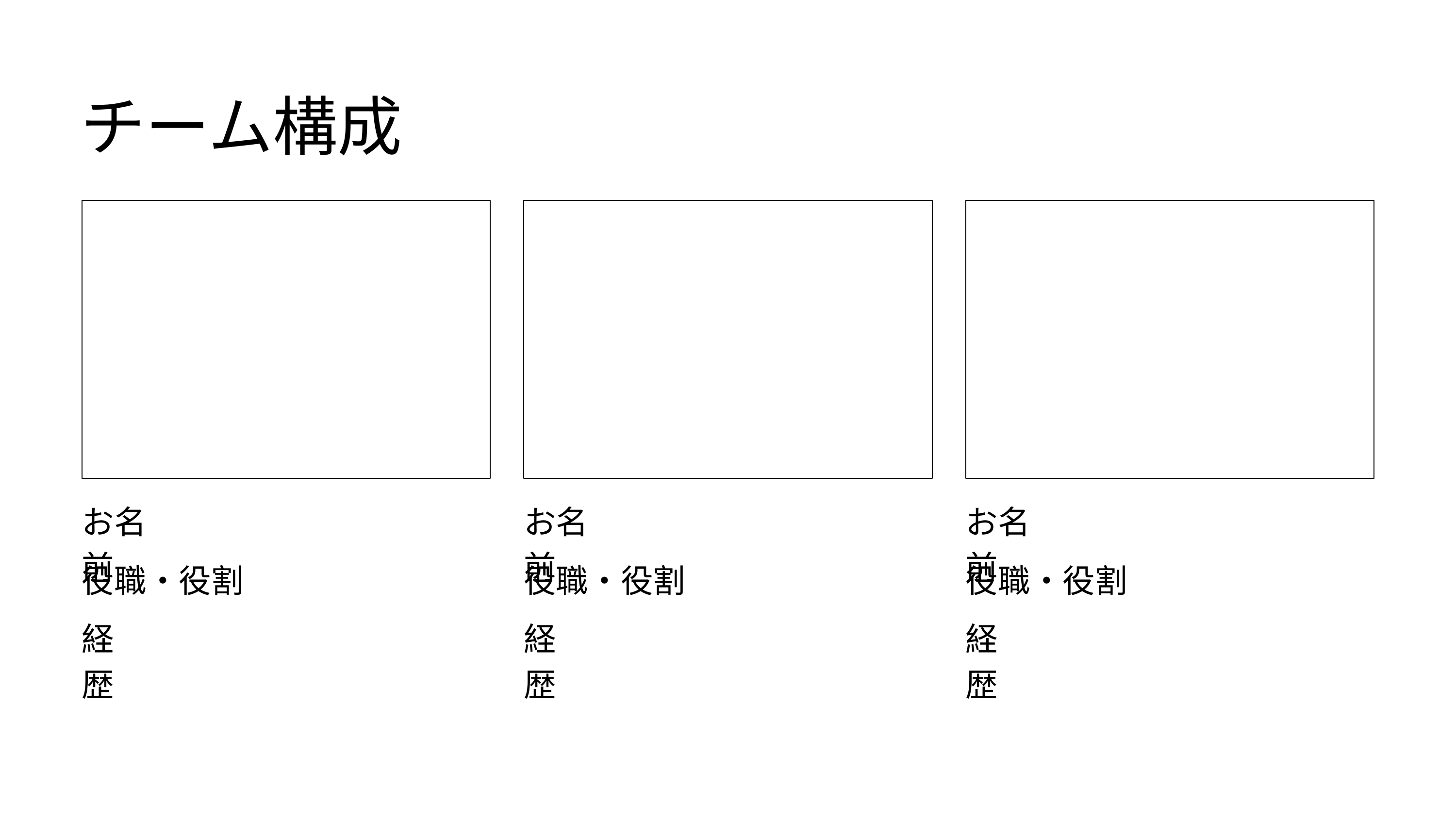

チーム構成

お名前
お名前
お名前
役職・役割
役職・役割
役職・役割
経歴
経歴
経歴